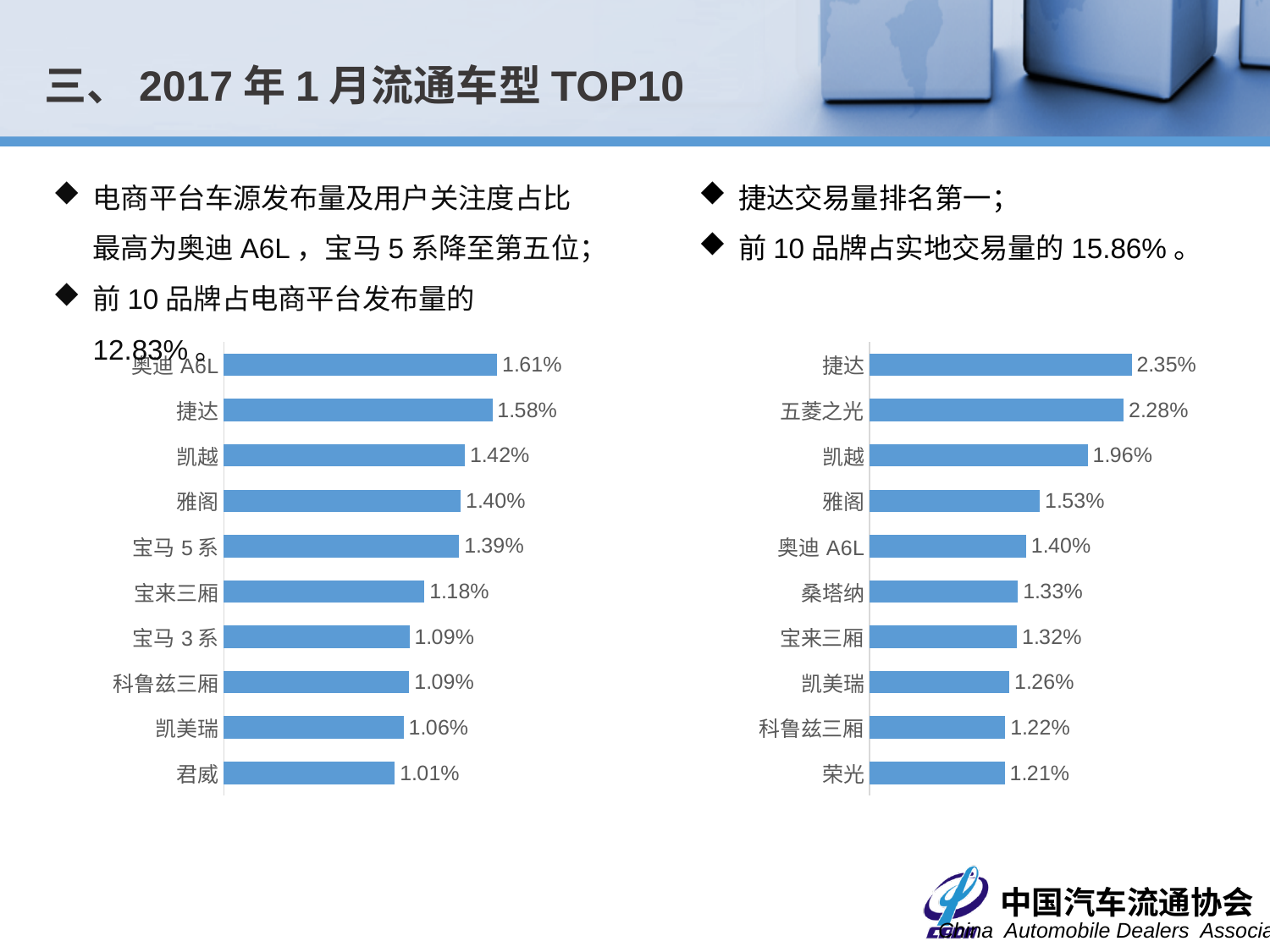

三、2017年1月流通车型TOP10
电商平台车源发布量及用户关注度占比最高为奥迪A6L，宝马5系降至第五位；
前10品牌占电商平台发布量的12.83%。
捷达交易量排名第一；
前10品牌占实地交易量的15.86%。

### Chart

| Category | 占比 |
|---|---|
| 奥迪A6L | 0.0160973265769701 |
| 捷达 | 0.0158133845885025 |
| 凯越 | 0.0141970994233793 |
| 雅阁 | 0.0139568408177529 |
| 宝马5系 | 0.0138694740520706 |
| 宝来三厢 | 0.0118163550585357 |
| 宝马3系 | 0.0109426874017124 |
| 科鲁兹三厢 | 0.0109208457102918 |
| 凯美瑞 | 0.0105932203389831 |
| 君威 | 0.010069019744889 |

### Chart

| Category | 占比 |
|---|---|
| 捷达 | 0.0235090454983944 |
| 五菱之光 | 0.022795448839084 |
| 凯越 | 0.0195710491192367 |
| 雅阁 | 0.015289469163374 |
| 奥迪A6L | 0.0140472823860558 |
| 桑塔纳 | 0.0133204709737951 |
| 宝来三厢 | 0.0132279677031438 |
| 凯美瑞 | 0.0125540153026839 |
| 科鲁兹三厢 | 0.0121840022200785 |
| 荣光 | 0.0121311432082777 |